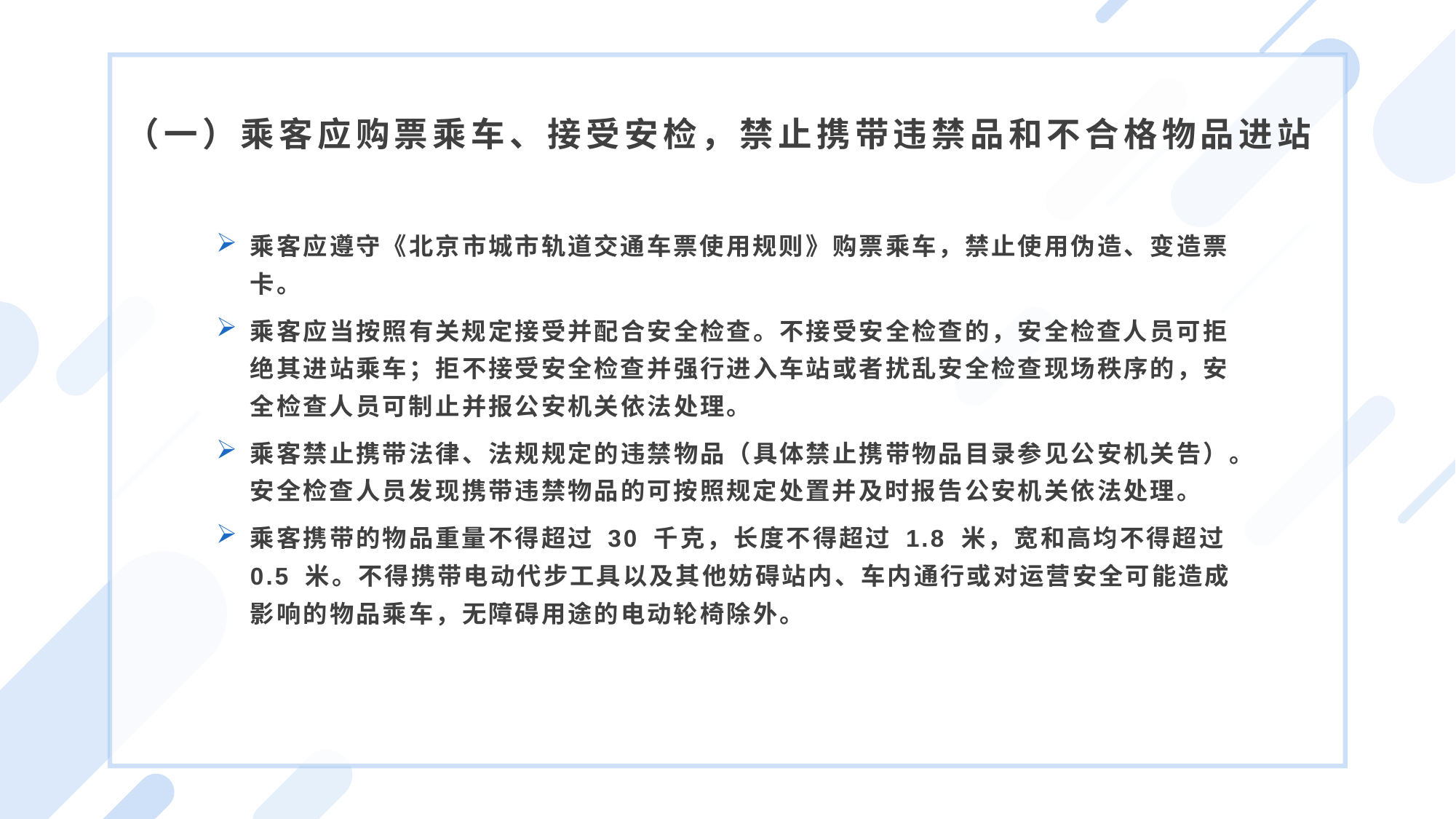

（一）乘客应购票乘车、接受安检，禁止携带违禁品和不合格物品进站
乘客应遵守《北京市城市轨道交通车票使用规则》购票乘车，禁止使用伪造、变造票卡。
乘客应当按照有关规定接受并配合安全检查。不接受安全检查的，安全检查人员可拒绝其进站乘车；拒不接受安全检查并强行进入车站或者扰乱安全检查现场秩序的，安全检查人员可制止并报公安机关依法处理。
乘客禁止携带法律、法规规定的违禁物品（具体禁止携带物品目录参见公安机关告）。安全检查人员发现携带违禁物品的可按照规定处置并及时报告公安机关依法处理。
乘客携带的物品重量不得超过 30 千克，长度不得超过 1.8 米，宽和高均不得超过0.5 米。不得携带电动代步工具以及其他妨碍站内、车内通行或对运营安全可能造成影响的物品乘车，无障碍用途的电动轮椅除外。